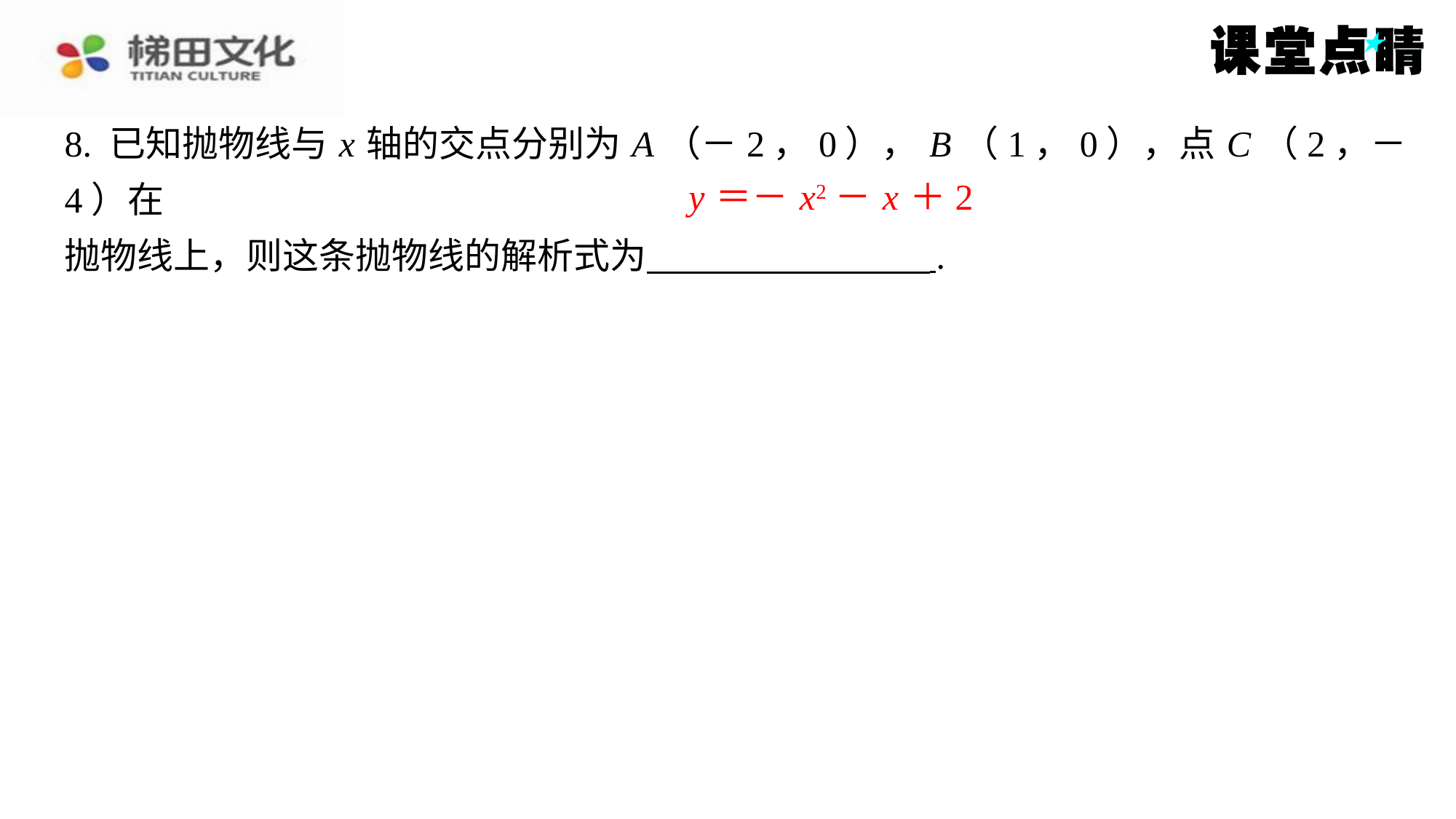

8. 已知抛物线与 x 轴的交点分别为 A （－2，0）， B （1，0），点 C （2，－4）在
抛物线上，则这条抛物线的解析式为                                           ⁠.
y ＝－ x2－ x ＋2